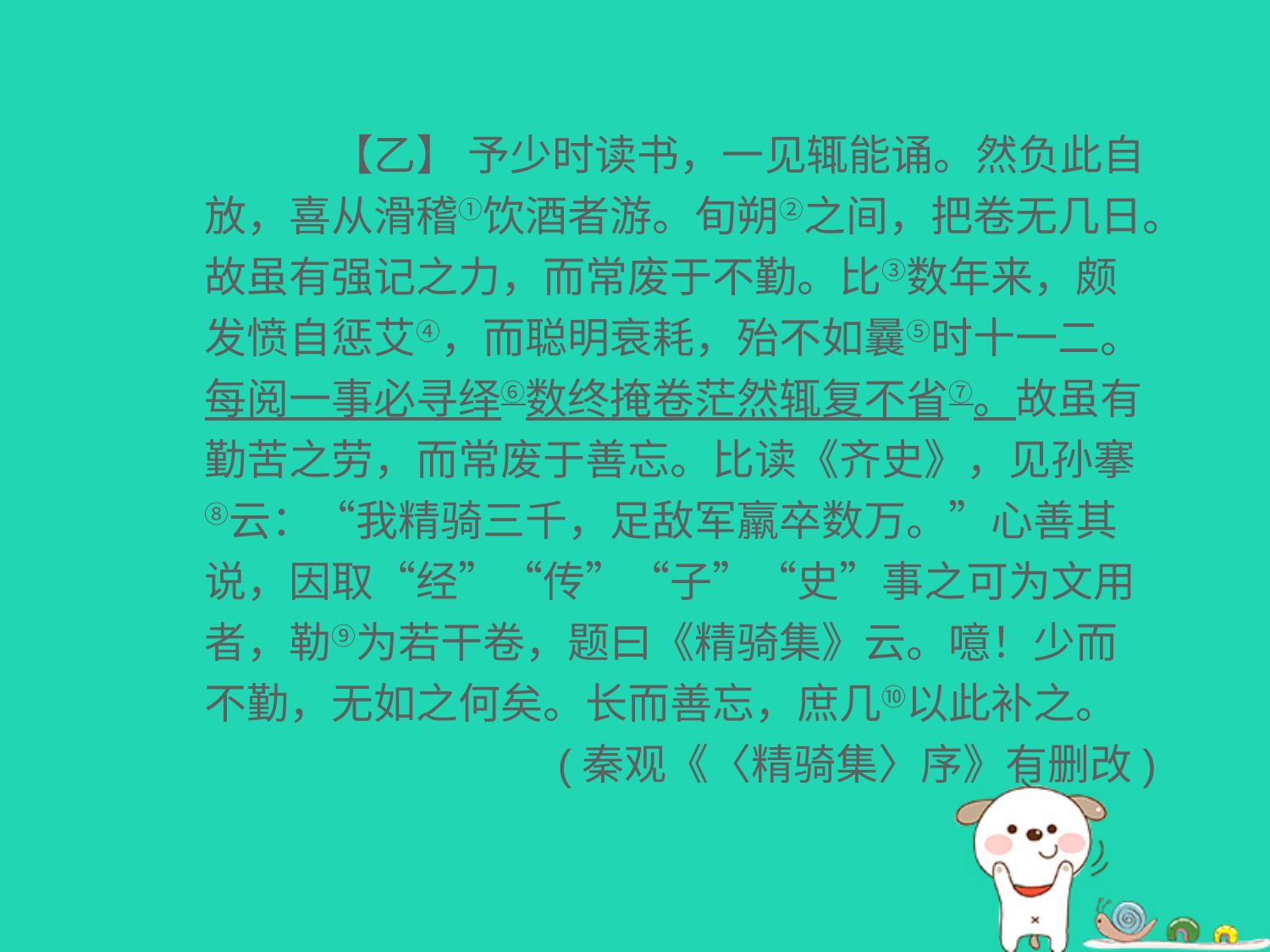

【乙】 予少时读书，一见辄能诵。然负此自放，喜从滑稽①饮酒者游。旬朔②之间，把卷无几日。故虽有强记之力，而常废于不勤。比③数年来，颇发愤自惩艾④，而聪明衰耗，殆不如曩⑤时十一二。每阅一事必寻绎⑥数终掩卷茫然辄复不省⑦。故虽有勤苦之劳，而常废于善忘。比读《齐史》，见孙搴⑧云：“我精骑三千，足敌军羸卒数万。”心善其说，因取“经”“传”“子”“史”事之可为文用者，勒⑨为若干卷，题曰《精骑集》云。噫！少而不勤，无如之何矣。长而善忘，庶几⑩以此补之。
(秦观《〈精骑集〉序》有删改)